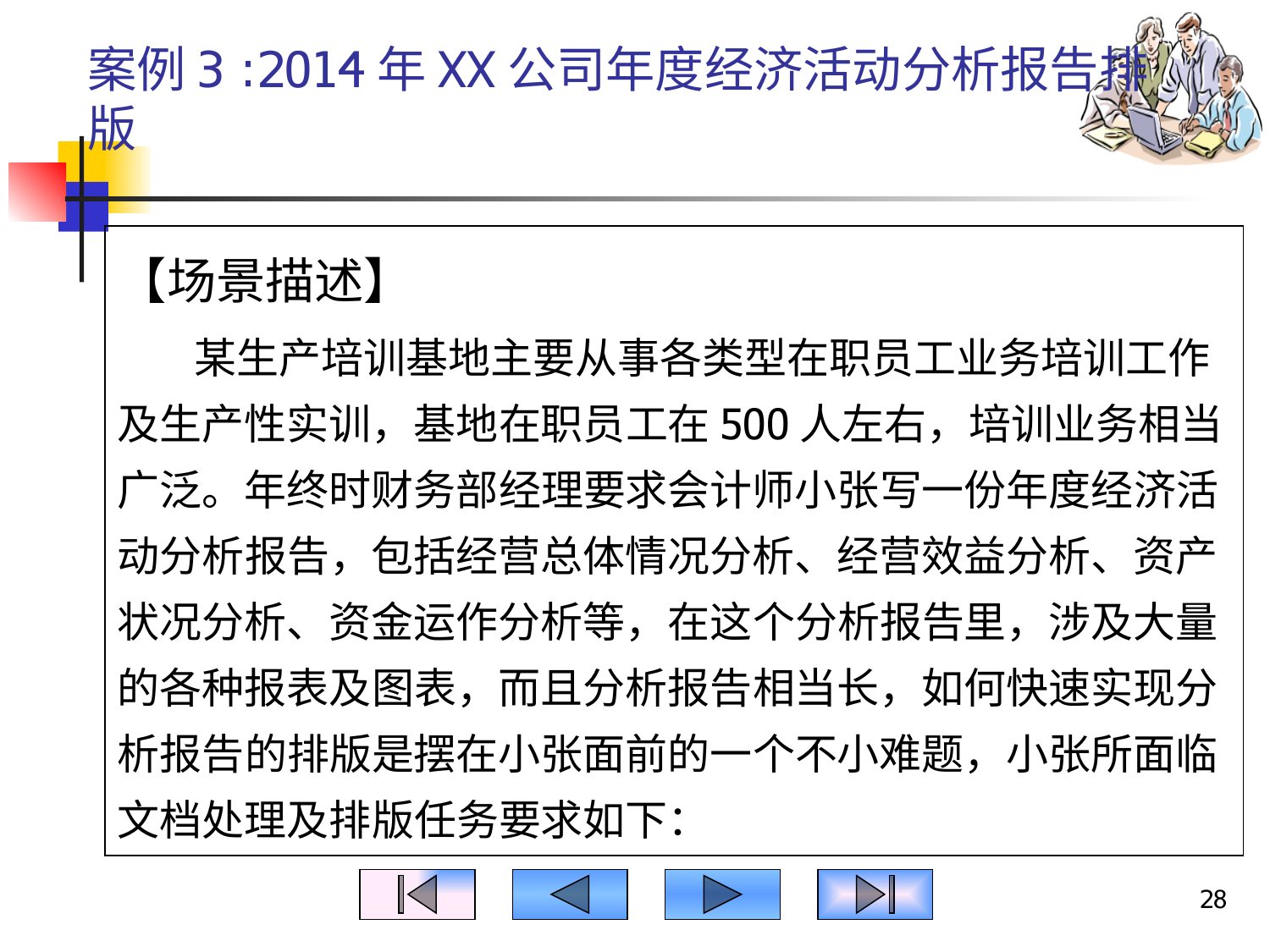

# 案例3 :2014年XX公司年度经济活动分析报告排版
【场景描述】
       某生产培训基地主要从事各类型在职员工业务培训工作及生产性实训，基地在职员工在500人左右，培训业务相当广泛。年终时财务部经理要求会计师小张写一份年度经济活动分析报告，包括经营总体情况分析、经营效益分析、资产状况分析、资金运作分析等，在这个分析报告里，涉及大量的各种报表及图表，而且分析报告相当长，如何快速实现分析报告的排版是摆在小张面前的一个不小难题，小张所面临文档处理及排版任务要求如下：
28